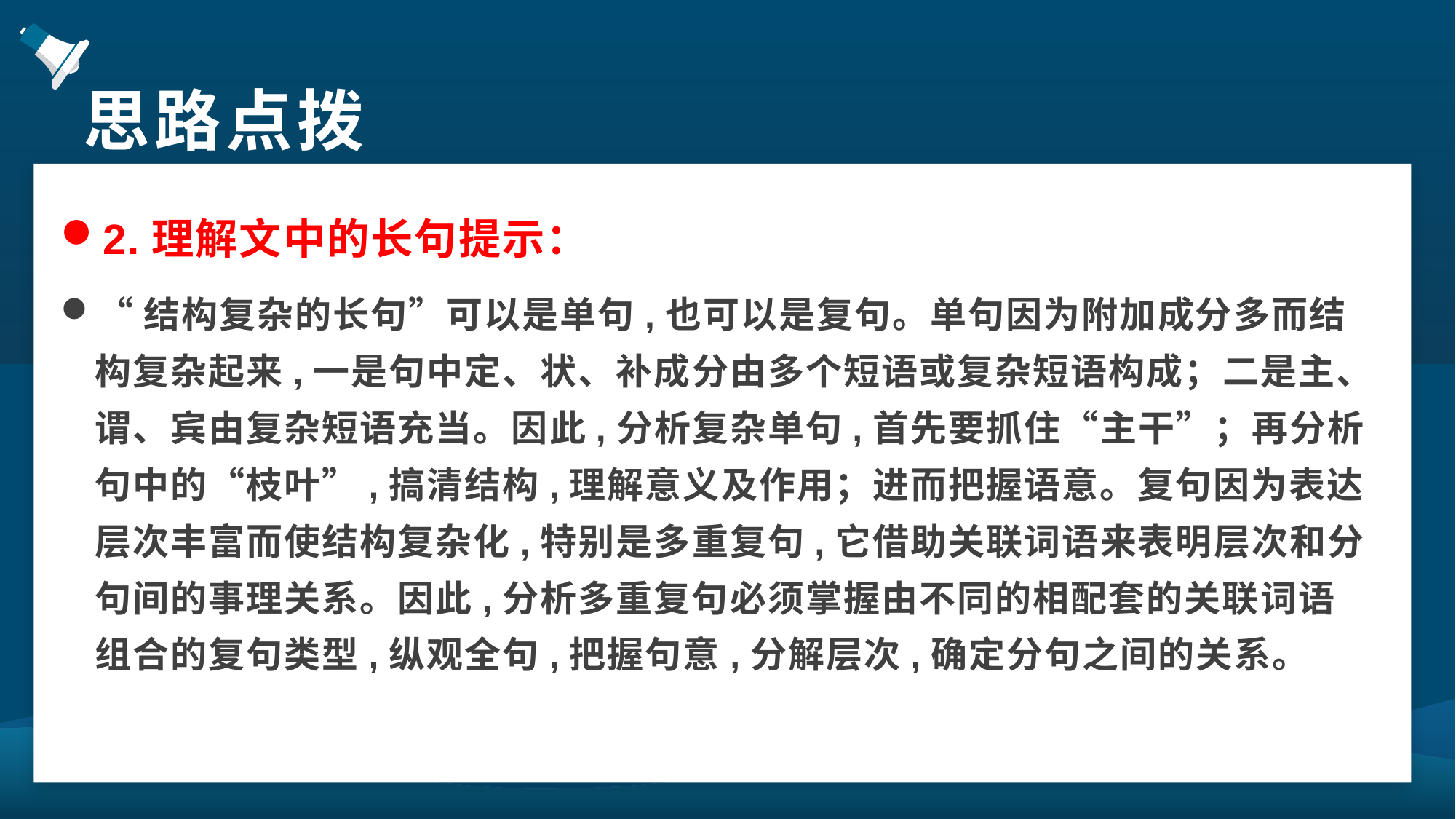

思路点拨
2
2.理解文中的长句提示：
“结构复杂的长句”可以是单句,也可以是复句。单句因为附加成分多而结构复杂起来,一是句中定、状、补成分由多个短语或复杂短语构成；二是主、谓、宾由复杂短语充当。因此,分析复杂单句,首先要抓住“主干”；再分析句中的“枝叶”,搞清结构,理解意义及作用；进而把握语意。复句因为表达层次丰富而使结构复杂化,特别是多重复句,它借助关联词语来表明层次和分句间的事理关系。因此,分析多重复句必须掌握由不同的相配套的关联词语组合的复句类型,纵观全句,把握句意,分解层次,确定分句之间的关系。